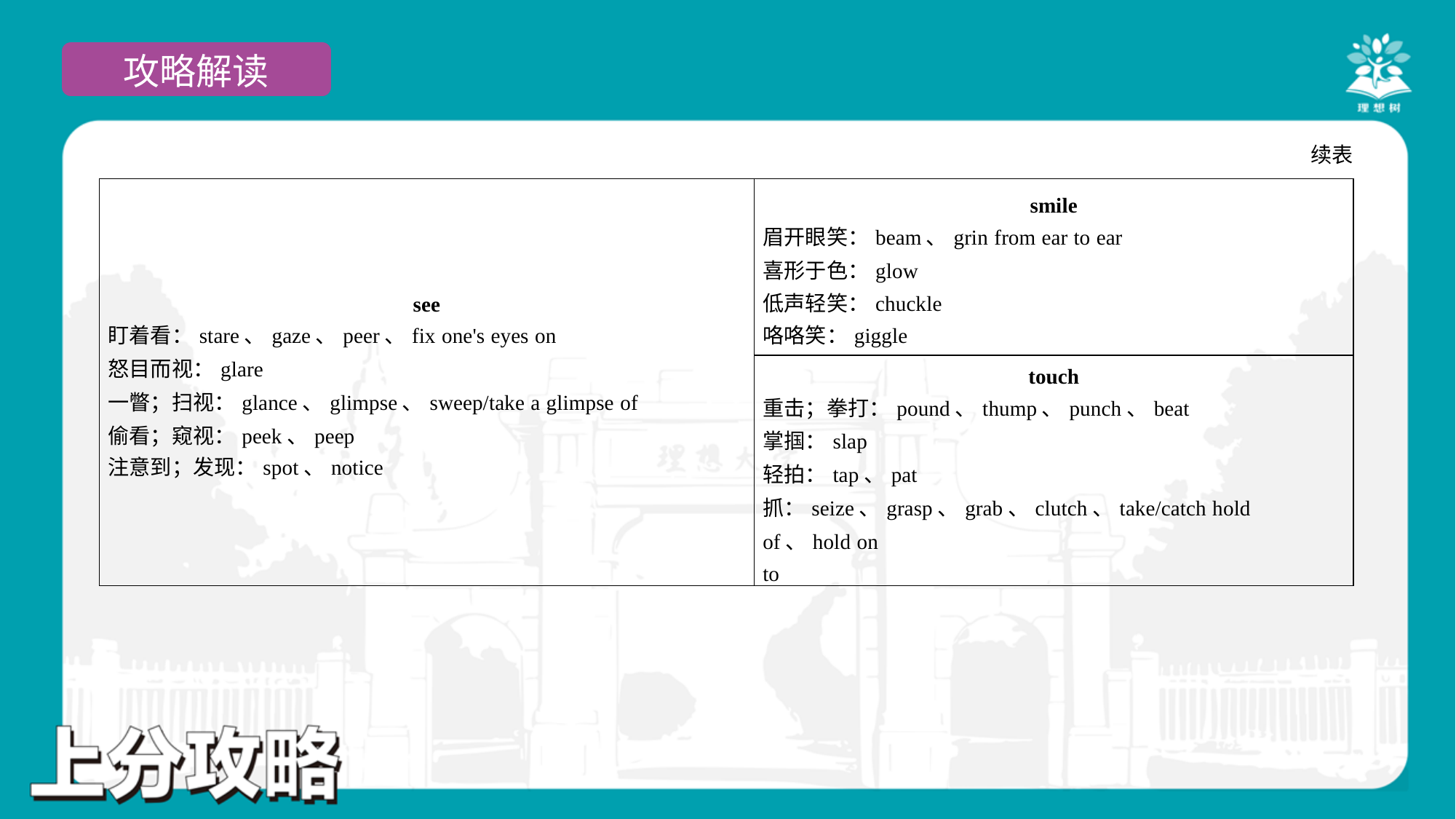

续表
| see 盯着看：stare、gaze、peer、fix one's eyes on 怒目而视：glare 一瞥；扫视：glance、glimpse、sweep/take a glimpse of 偷看；窥视：peek、peep 注意到；发现：spot、notice | smile 眉开眼笑：beam、grin from ear to ear 喜形于色：glow 低声轻笑：chuckle 咯咯笑：giggle |
| --- | --- |
|  | touch 重击；拳打：pound、thump、punch、beat 掌掴：slap 轻拍：tap、pat 抓：seize、grasp、grab、clutch、take/catch hold of、hold on to |